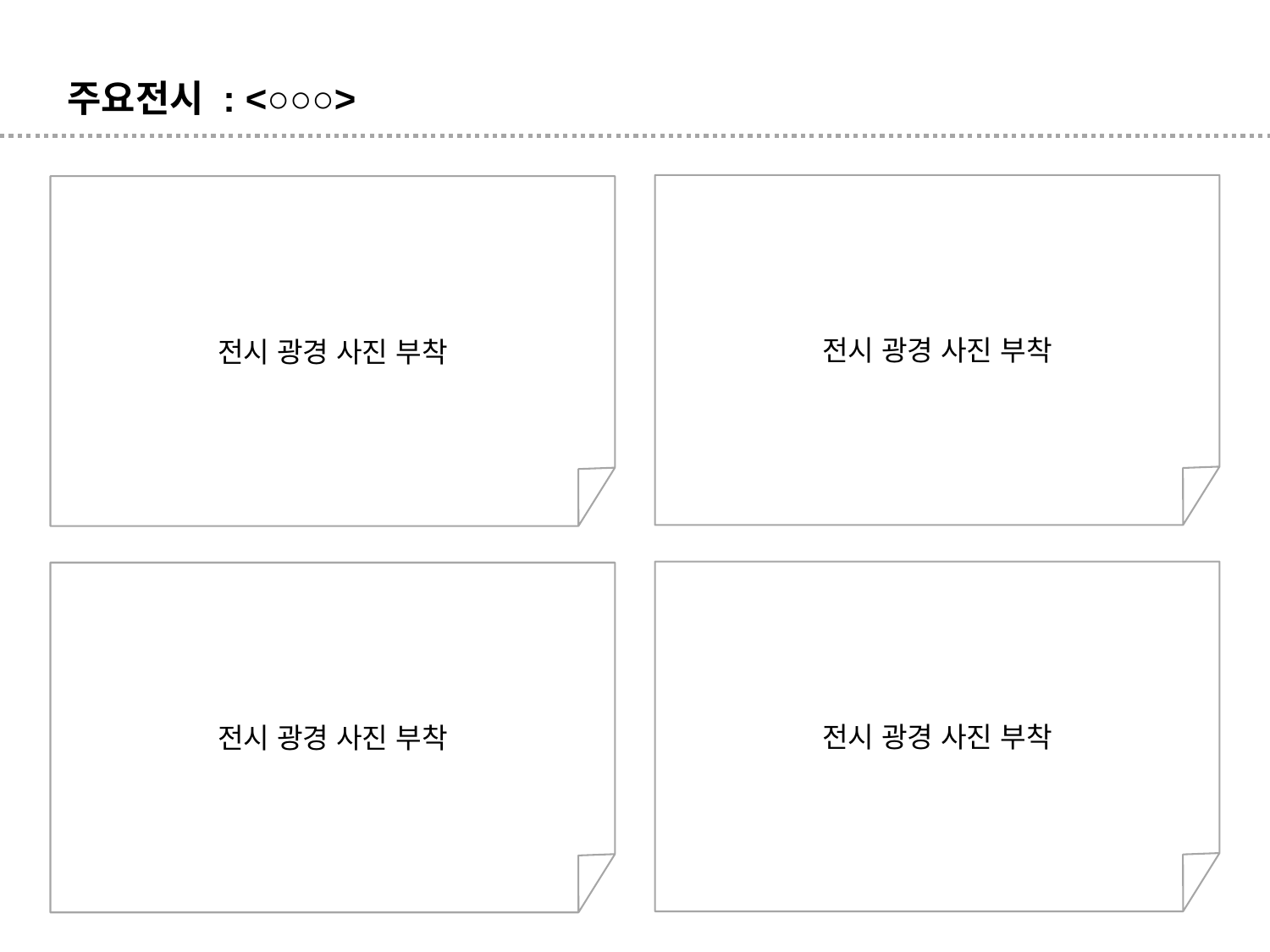

주요전시 : <○○○>
전시 광경 사진 부착
전시 광경 사진 부착
전시 광경 사진 부착
전시 광경 사진 부착